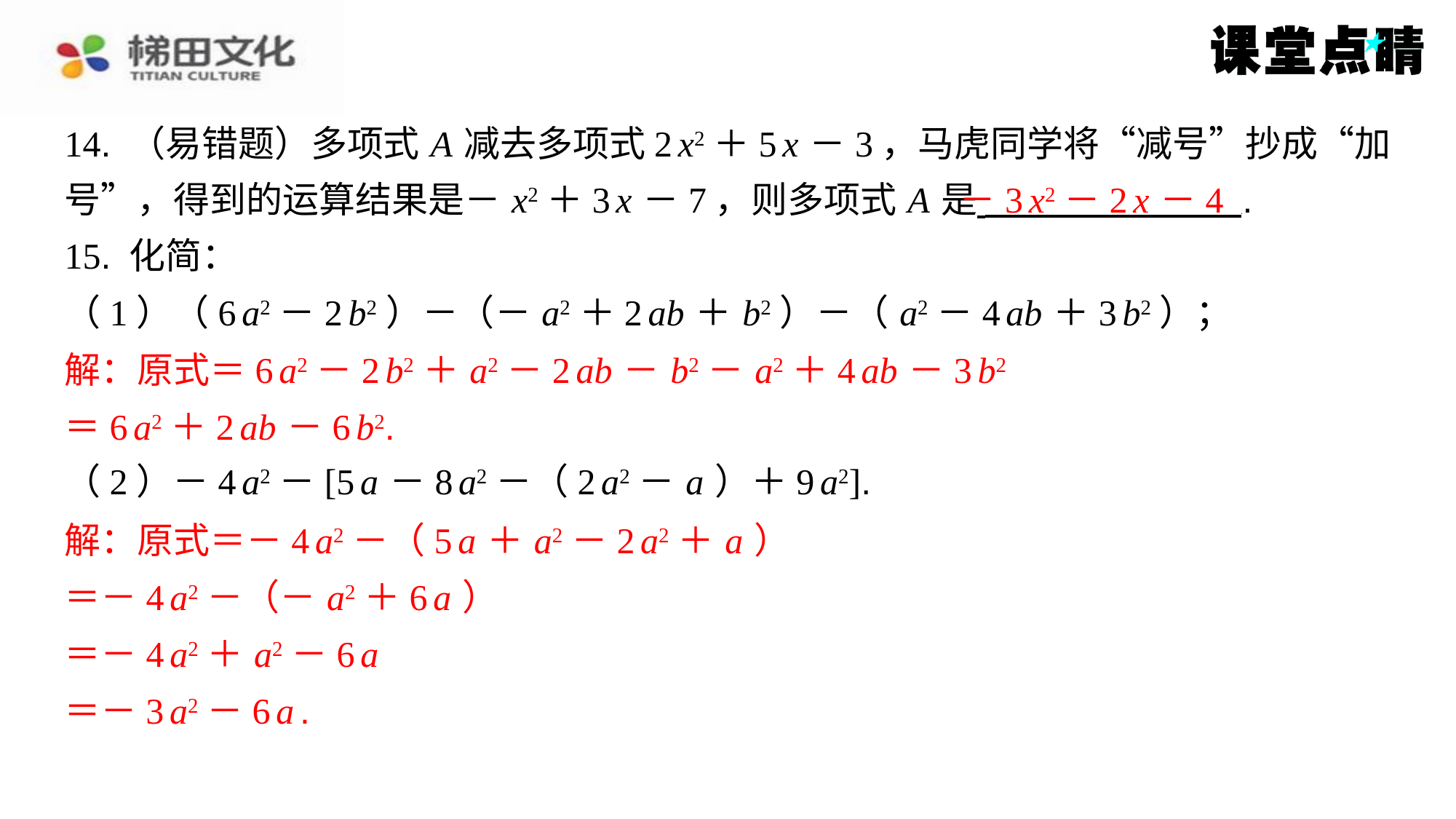

14. （易错题）多项式 A 减去多项式2 x2＋5 x －3，马虎同学将“减号”抄成“加
号”，得到的运算结果是－ x2＋3 x －7，则多项式 A 是                                        ⁠.
15. 化简：
（1）（6 a2－2 b2）－（－ a2＋2 ab ＋ b2）－（ a2－4 ab ＋3 b2）；
解：原式＝6 a2－2 b2＋ a2－2 ab － b2－ a2＋4 ab －3 b2
＝6 a2＋2 ab －6 b2.
（2）－4 a2－[5 a －8 a2－（2 a2－ a ）＋9 a2].
解：原式＝－4 a2－（5 a ＋ a2－2 a2＋ a ）
＝－4 a2－（－ a2＋6 a ）
＝－4 a2＋ a2－6 a
＝－3 a2－6 a .
－3 x2－2 x －4
解：原式＝6 a2－2 b2＋ a2－2 ab － b2－ a2＋4 ab －3 b2
＝6 a2＋2 ab －6 b2.
解：原式＝－4 a2－（5 a ＋ a2－2 a2＋ a ）
＝－4 a2－（－ a2＋6 a ）
＝－4 a2＋ a2－6 a
＝－3 a2－6 a .